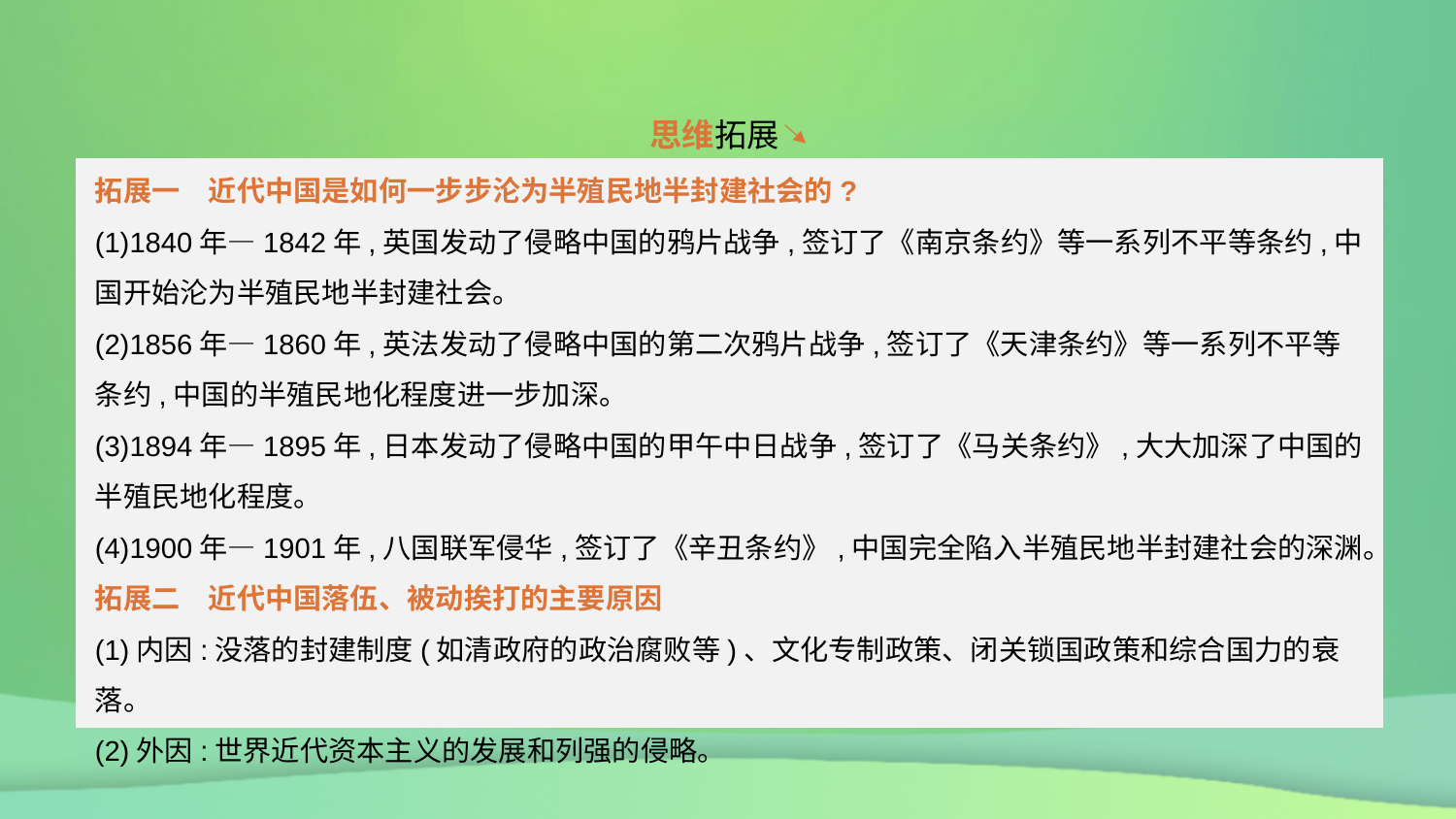

思维拓展
拓展一　近代中国是如何一步步沦为半殖民地半封建社会的?
(1)1840年—1842年,英国发动了侵略中国的鸦片战争,签订了《南京条约》等一系列不平等条约,中国开始沦为半殖民地半封建社会。
(2)1856年—1860年,英法发动了侵略中国的第二次鸦片战争,签订了《天津条约》等一系列不平等条约,中国的半殖民地化程度进一步加深。
(3)1894年—1895年,日本发动了侵略中国的甲午中日战争,签订了《马关条约》,大大加深了中国的半殖民地化程度。
(4)1900年—1901年,八国联军侵华,签订了《辛丑条约》,中国完全陷入半殖民地半封建社会的深渊。
拓展二　近代中国落伍、被动挨打的主要原因
(1)内因:没落的封建制度(如清政府的政治腐败等)、文化专制政策、闭关锁国政策和综合国力的衰落。
(2)外因:世界近代资本主义的发展和列强的侵略。